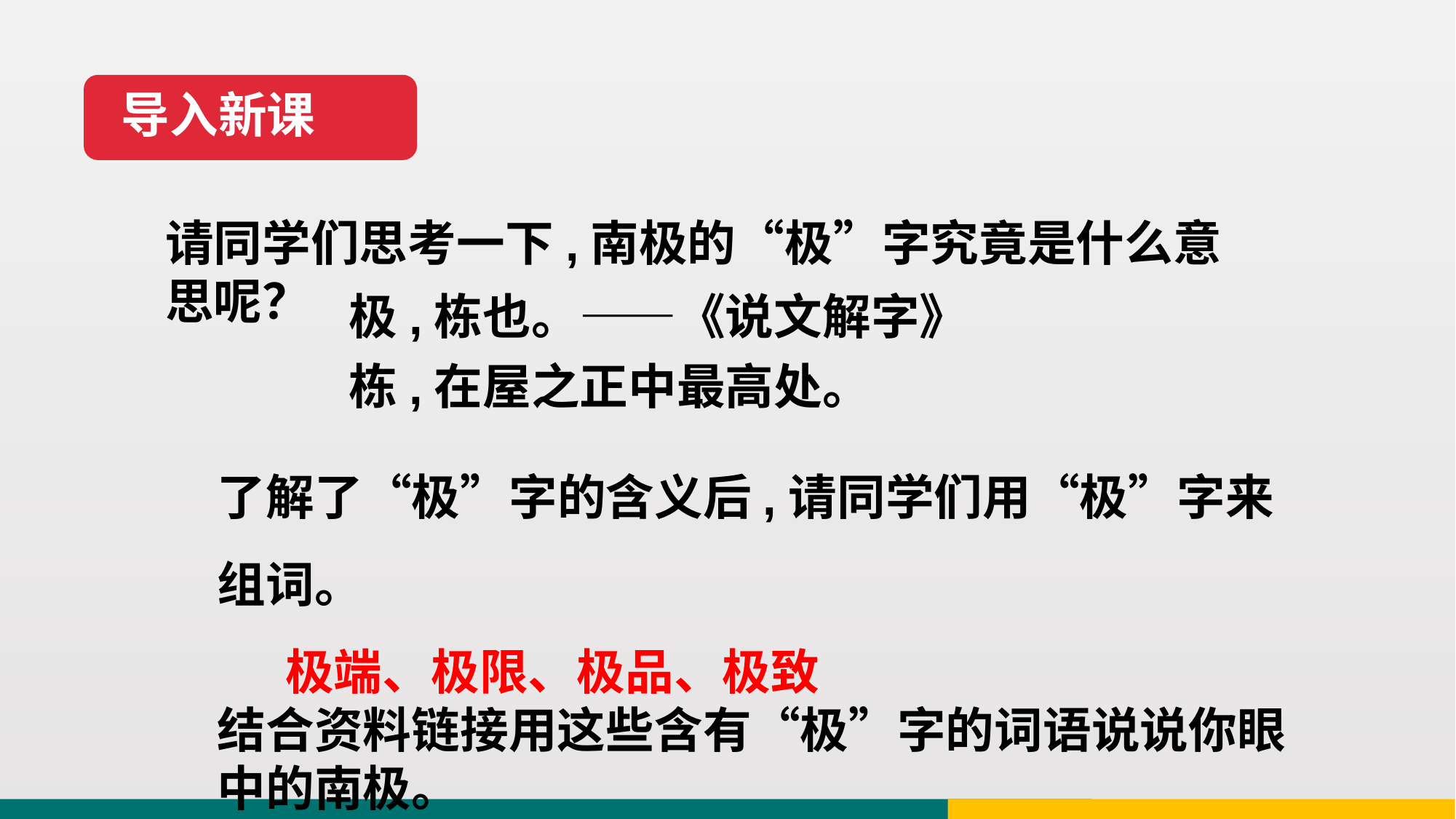

导入新课
请同学们思考一下,南极的“极”字究竟是什么意思呢？
极,栋也。——《说文解字》
栋,在屋之正中最高处。
了解了“极”字的含义后,请同学们用“极”字来组词。
      极端、极限、极品、极致
结合资料链接用这些含有“极”字的词语说说你眼中的南极。